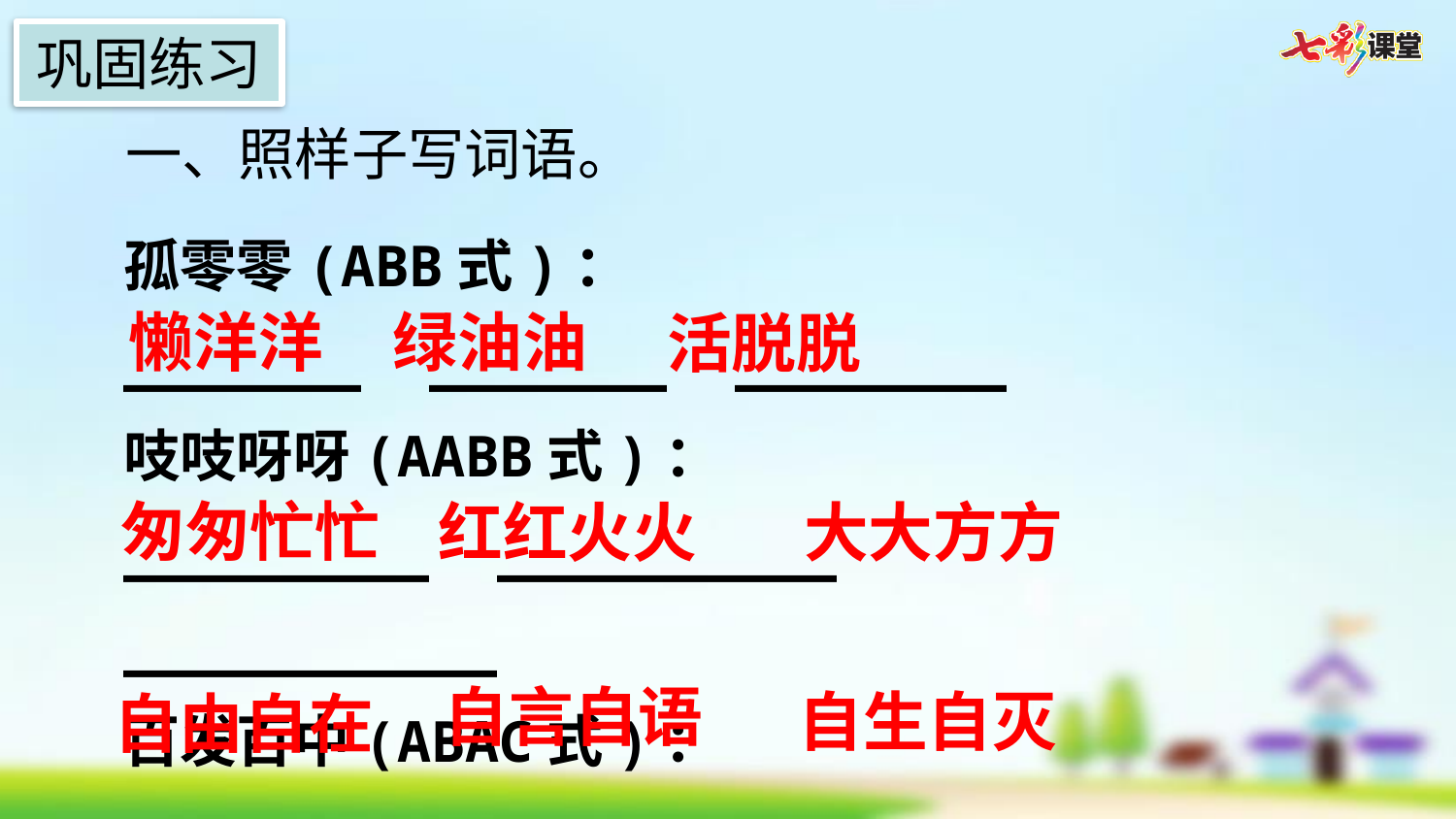

巩固练习
一、照样子写词语。
孤零零(ABB式)：
_______  _______  ________
吱吱呀呀(AABB式)：
_________  __________  ___________
百发百中(ABAC式)：
_________  __________  ___________
懒洋洋
绿油油
活脱脱
匆匆忙忙
红红火火
大大方方
自言自语
自生自灭
自由自在